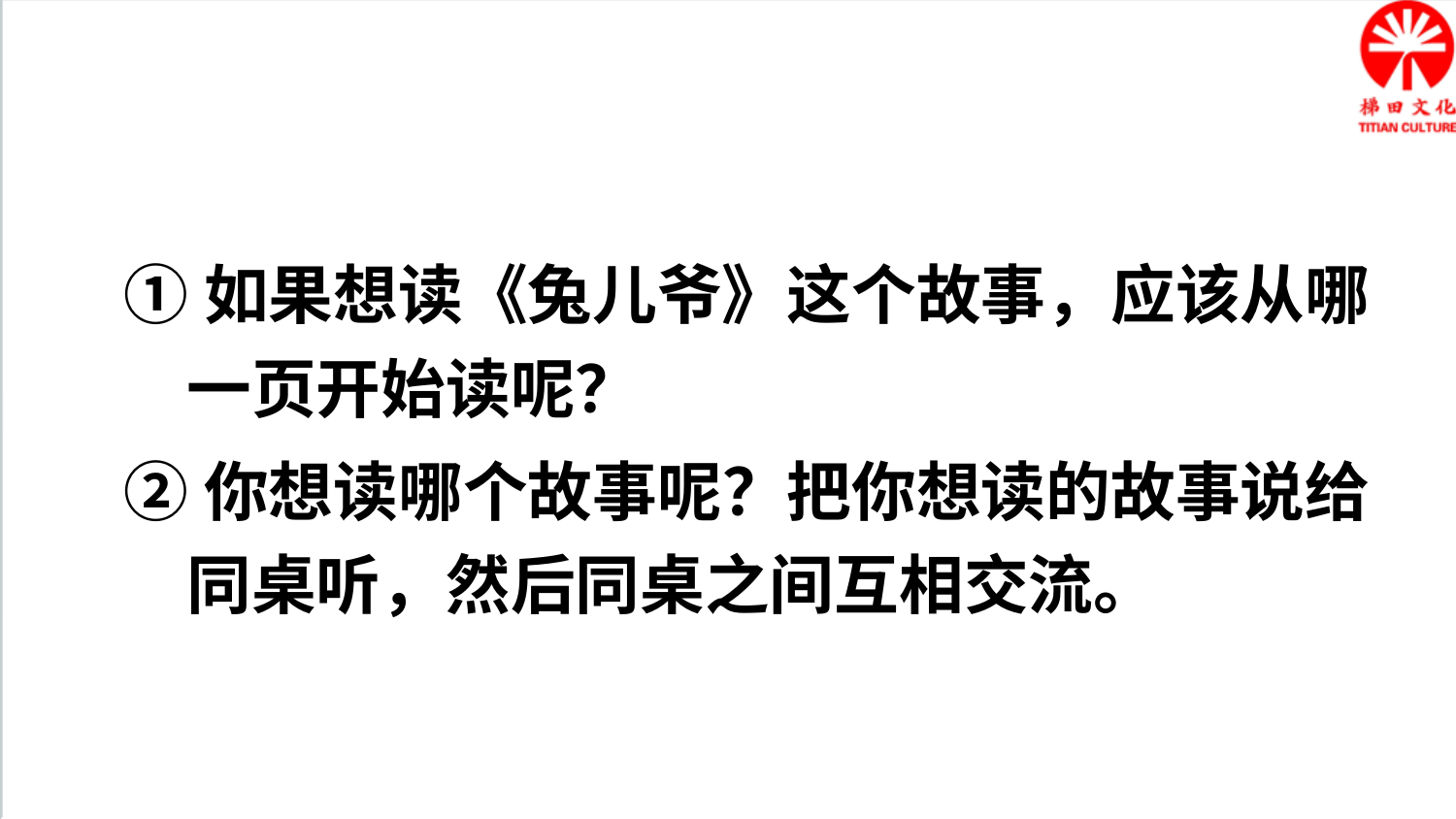

①如果想读《兔儿爷》这个故事，应该从哪一页开始读呢？
②你想读哪个故事呢？把你想读的故事说给同桌听，然后同桌之间互相交流。